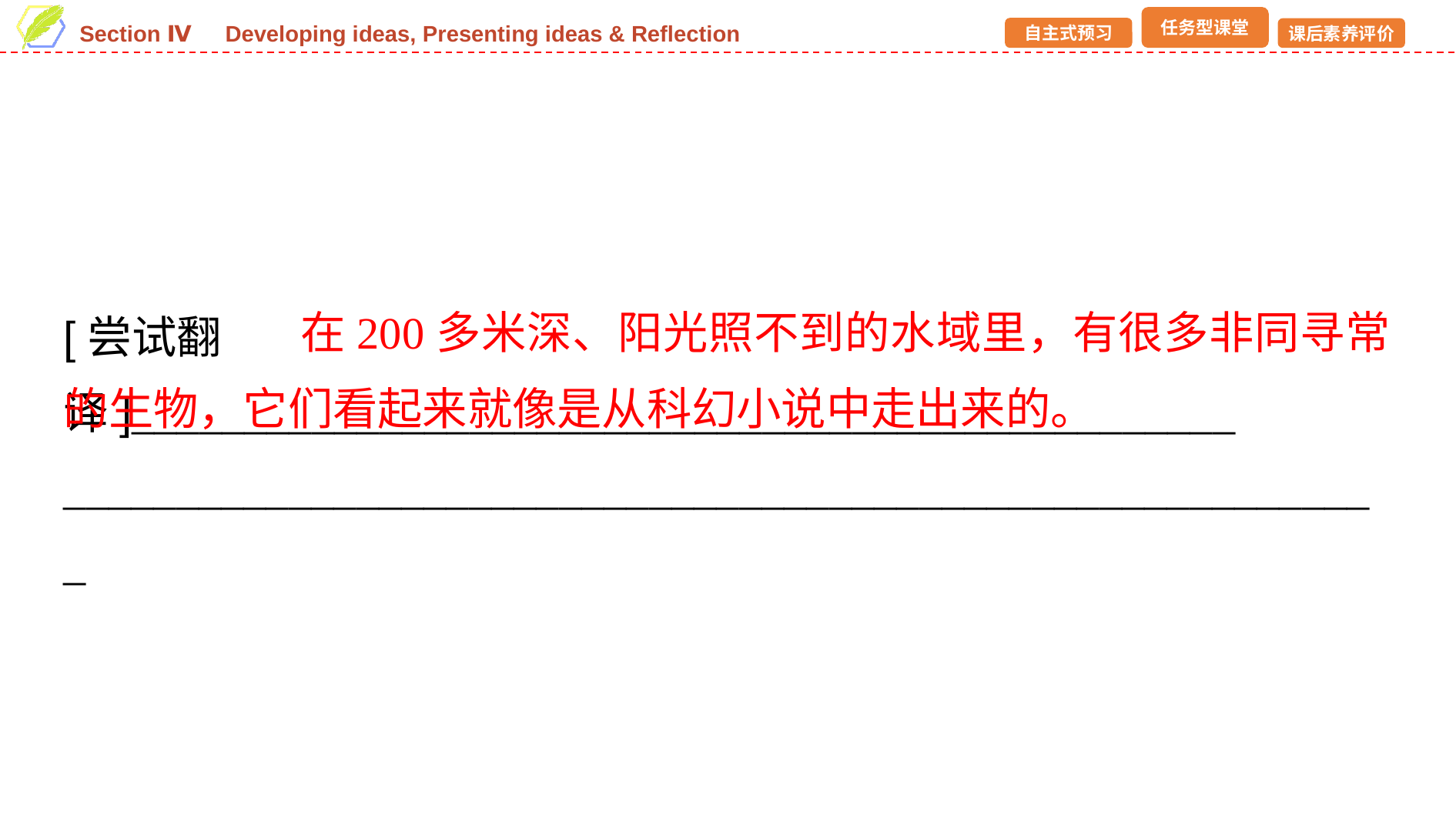

在200多米深、阳光照不到的水域里，有很多非同寻常的生物，它们看起来就像是从科幻小说中走出来的。
[尝试翻译]_________________________________________________ ___________________________________________________________